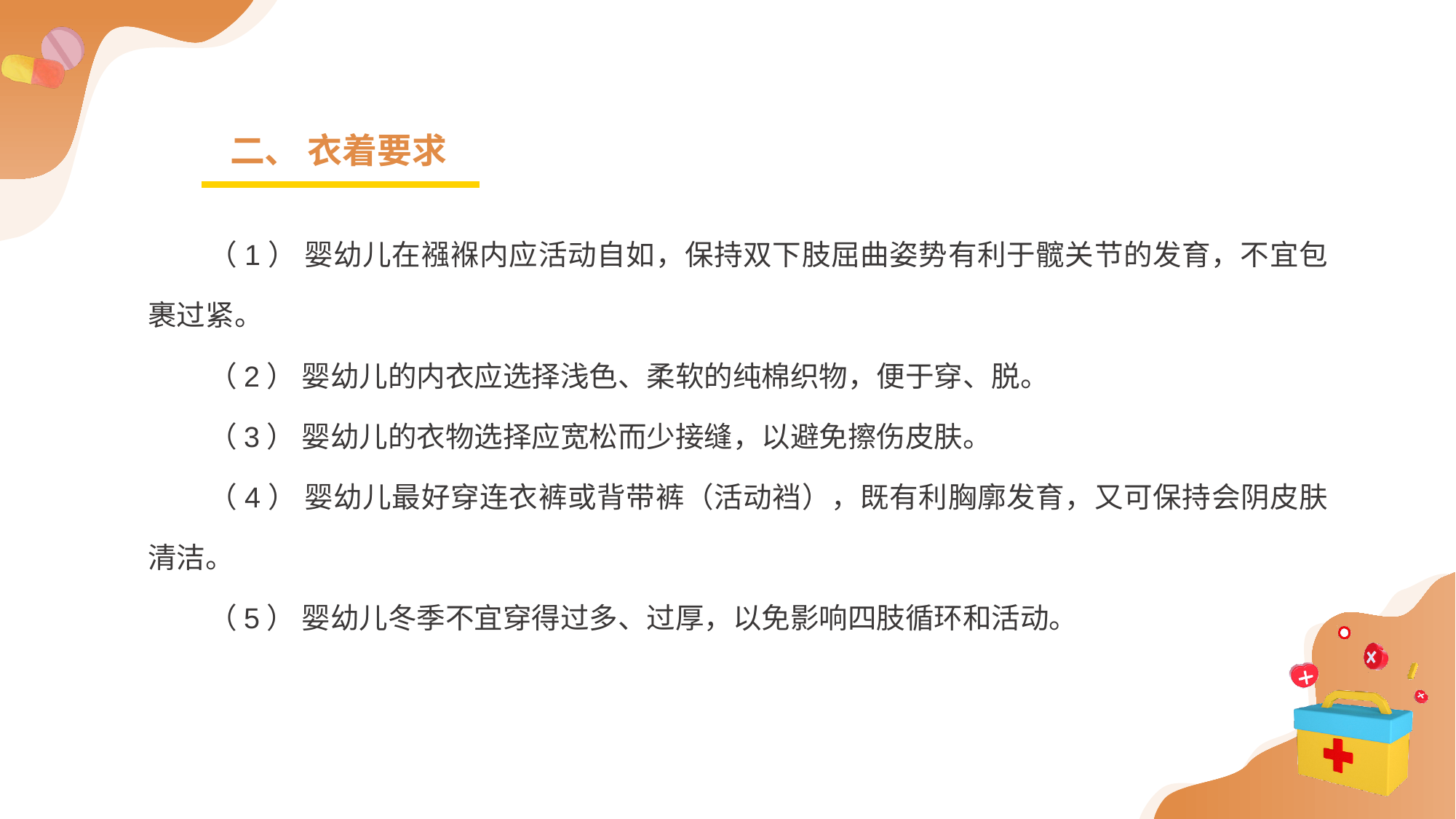

二、 衣着要求
（1） 婴幼儿在襁褓内应活动自如，保持双下肢屈曲姿势有利于髋关节的发育，不宜包裹过紧。
（2） 婴幼儿的内衣应选择浅色、柔软的纯棉织物，便于穿、脱。
（3） 婴幼儿的衣物选择应宽松而少接缝，以避免擦伤皮肤。
（4） 婴幼儿最好穿连衣裤或背带裤（活动裆），既有利胸廓发育，又可保持会阴皮肤清洁。
（5） 婴幼儿冬季不宜穿得过多、过厚，以免影响四肢循环和活动。